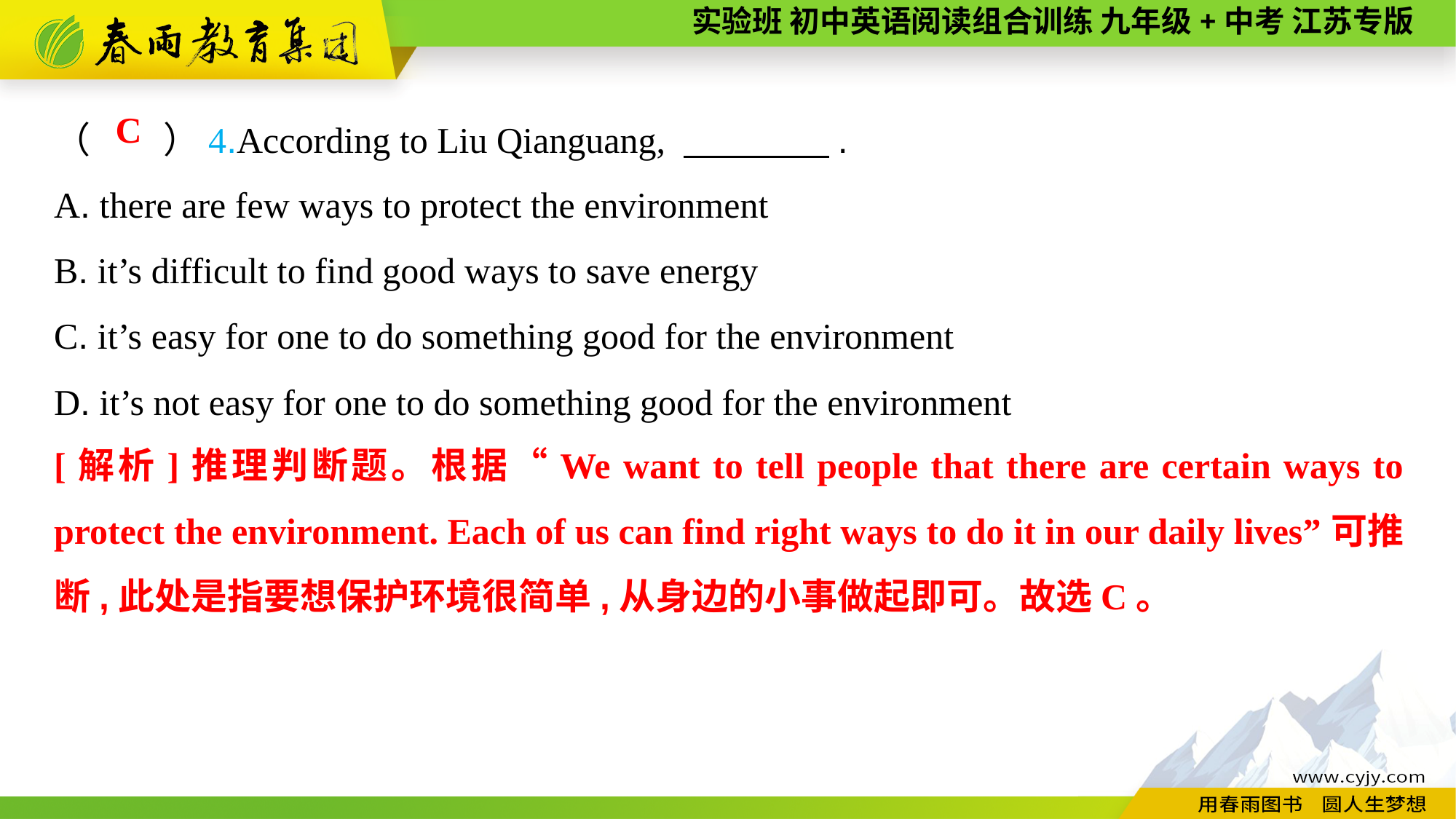

（　　）4.According to Liu Qianguang, 　　　　.
A. there are few ways to protect the environment
B. it’s difficult to find good ways to save energy
C. it’s easy for one to do something good for the environment
D. it’s not easy for one to do something good for the environment
C
[解析]推理判断题。根据“We want to tell people that there are certain ways to protect the environment. Each of us can find right ways to do it in our daily lives”可推断,此处是指要想保护环境很简单,从身边的小事做起即可。故选C。